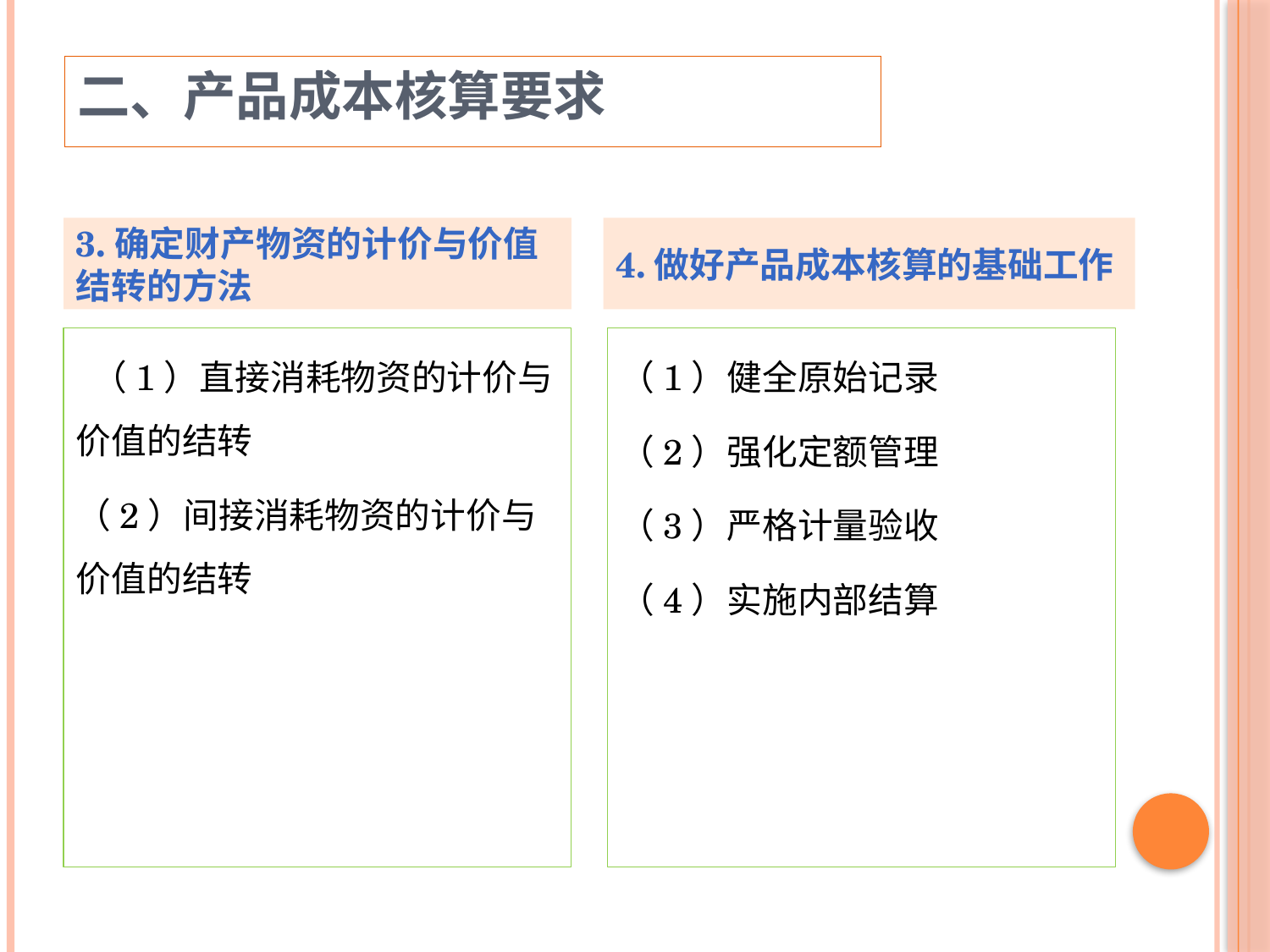

二、产品成本核算要求
3.确定财产物资的计价与价值结转的方法
4.做好产品成本核算的基础工作
 （1）直接消耗物资的计价与价值的结转
（2）间接消耗物资的计价与价值的结转

（1）健全原始记录
（2）强化定额管理
（3）严格计量验收
（4）实施内部结算